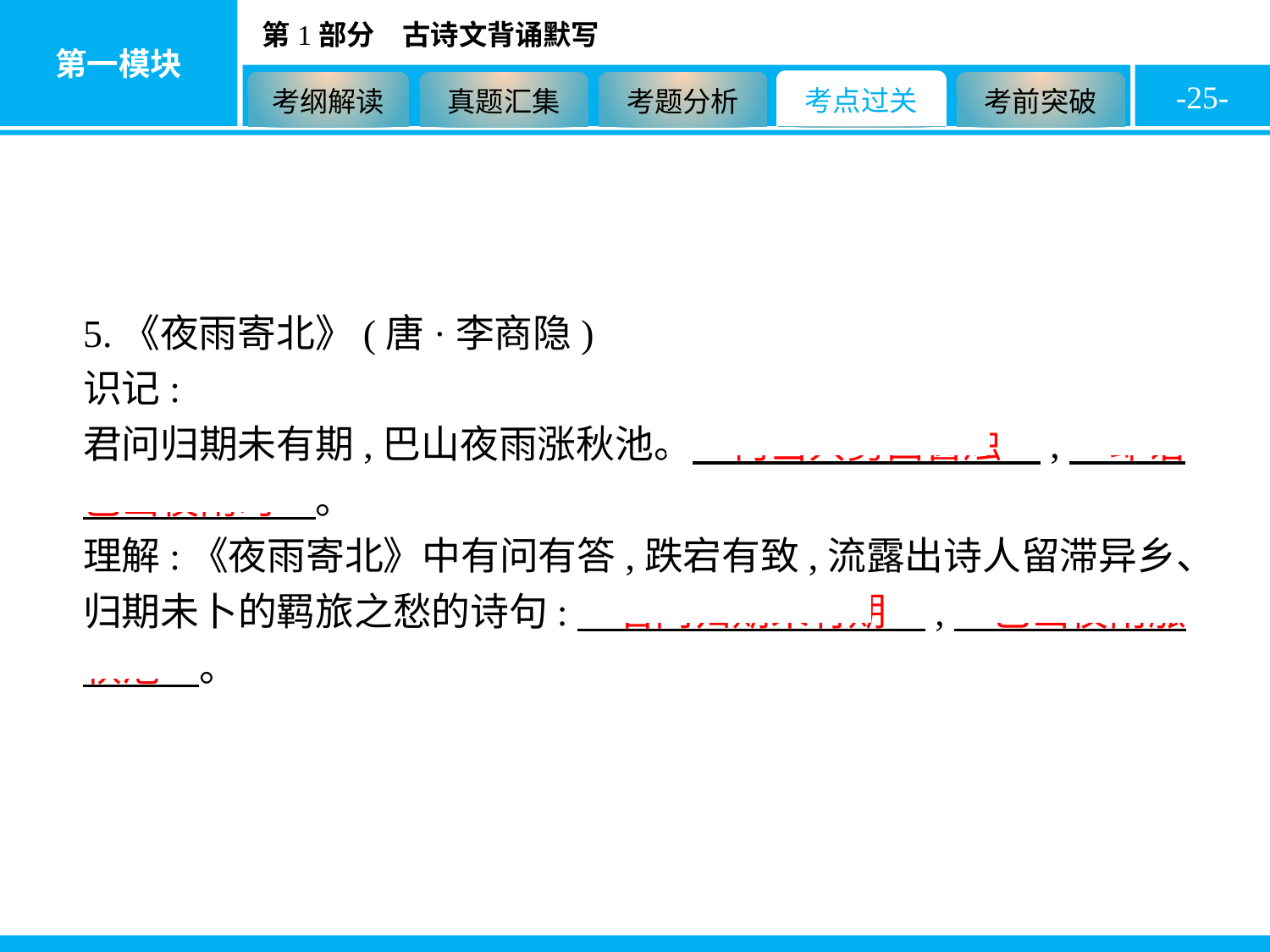

-25-
5.《夜雨寄北》(唐·李商隐)
识记:
君问归期未有期,巴山夜雨涨秋池。　何当共剪西窗烛　,　却话巴山夜雨时　。
理解:《夜雨寄北》中有问有答,跌宕有致,流露出诗人留滞异乡、归期未卜的羁旅之愁的诗句:　君问归期未有期　,　巴山夜雨涨秋池　。